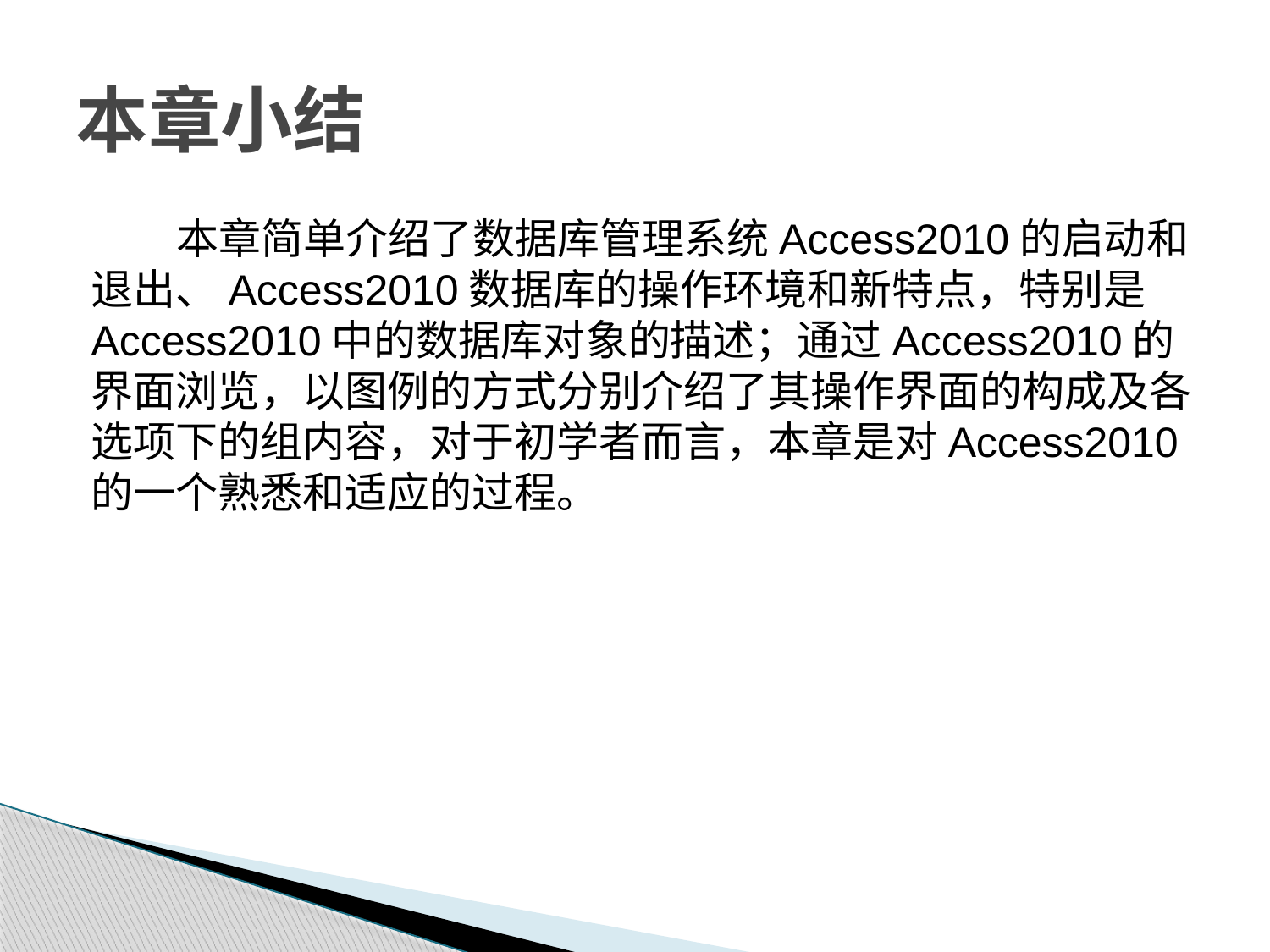

# 本章小结
本章简单介绍了数据库管理系统Access2010的启动和退出、Access2010数据库的操作环境和新特点，特别是Access2010中的数据库对象的描述；通过Access2010的界面浏览，以图例的方式分别介绍了其操作界面的构成及各选项下的组内容，对于初学者而言，本章是对Access2010的一个熟悉和适应的过程。